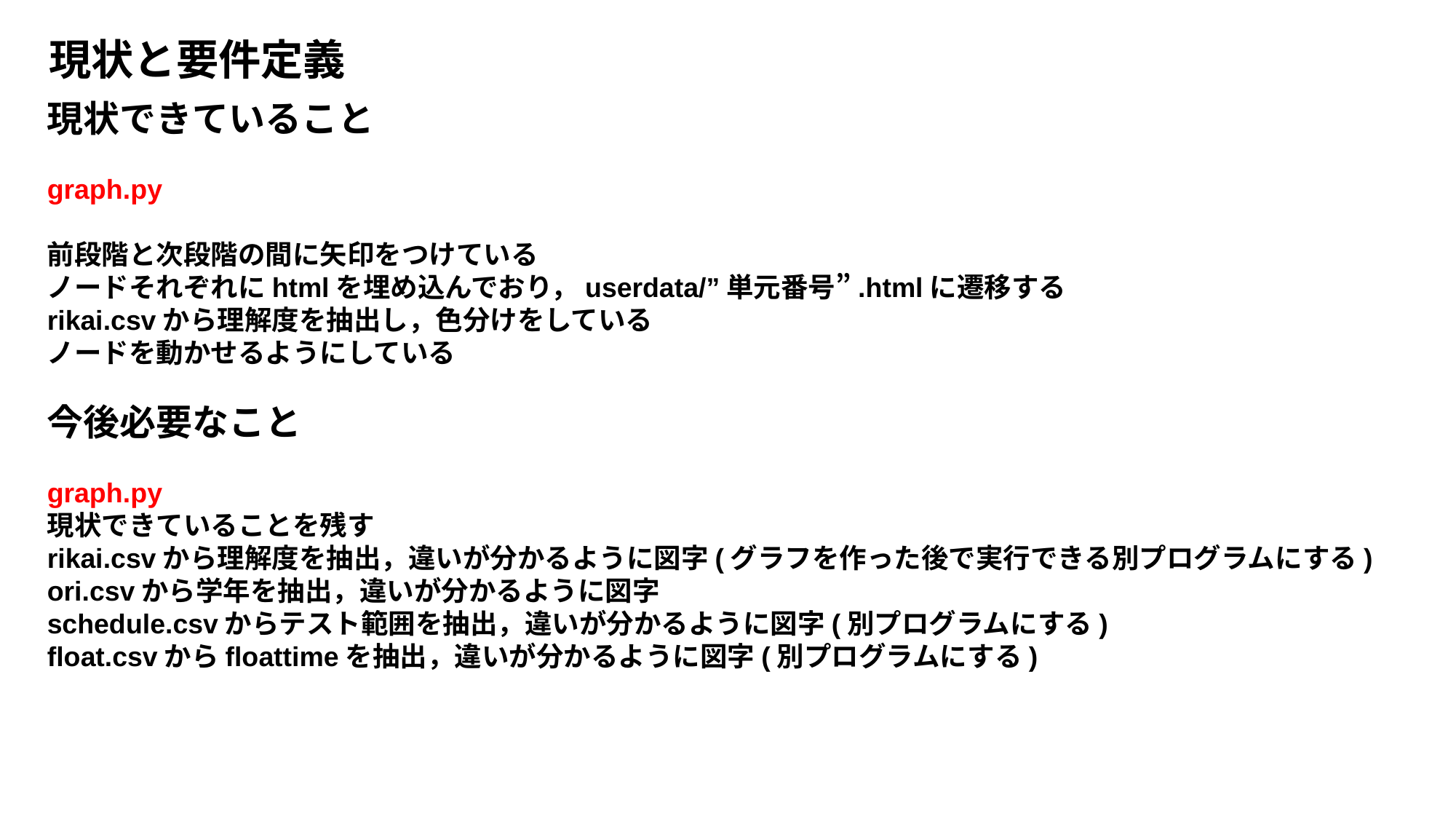

現状と要件定義
現状できていること
graph.py
前段階と次段階の間に矢印をつけている
ノードそれぞれにhtmlを埋め込んでおり，userdata/”単元番号”.htmlに遷移する
rikai.csvから理解度を抽出し，色分けをしている
ノードを動かせるようにしている
今後必要なこと
graph.py
現状できていることを残す
rikai.csvから理解度を抽出，違いが分かるように図字(グラフを作った後で実行できる別プログラムにする)
ori.csvから学年を抽出，違いが分かるように図字
schedule.csvからテスト範囲を抽出，違いが分かるように図字(別プログラムにする)
float.csvからfloattimeを抽出，違いが分かるように図字(別プログラムにする)